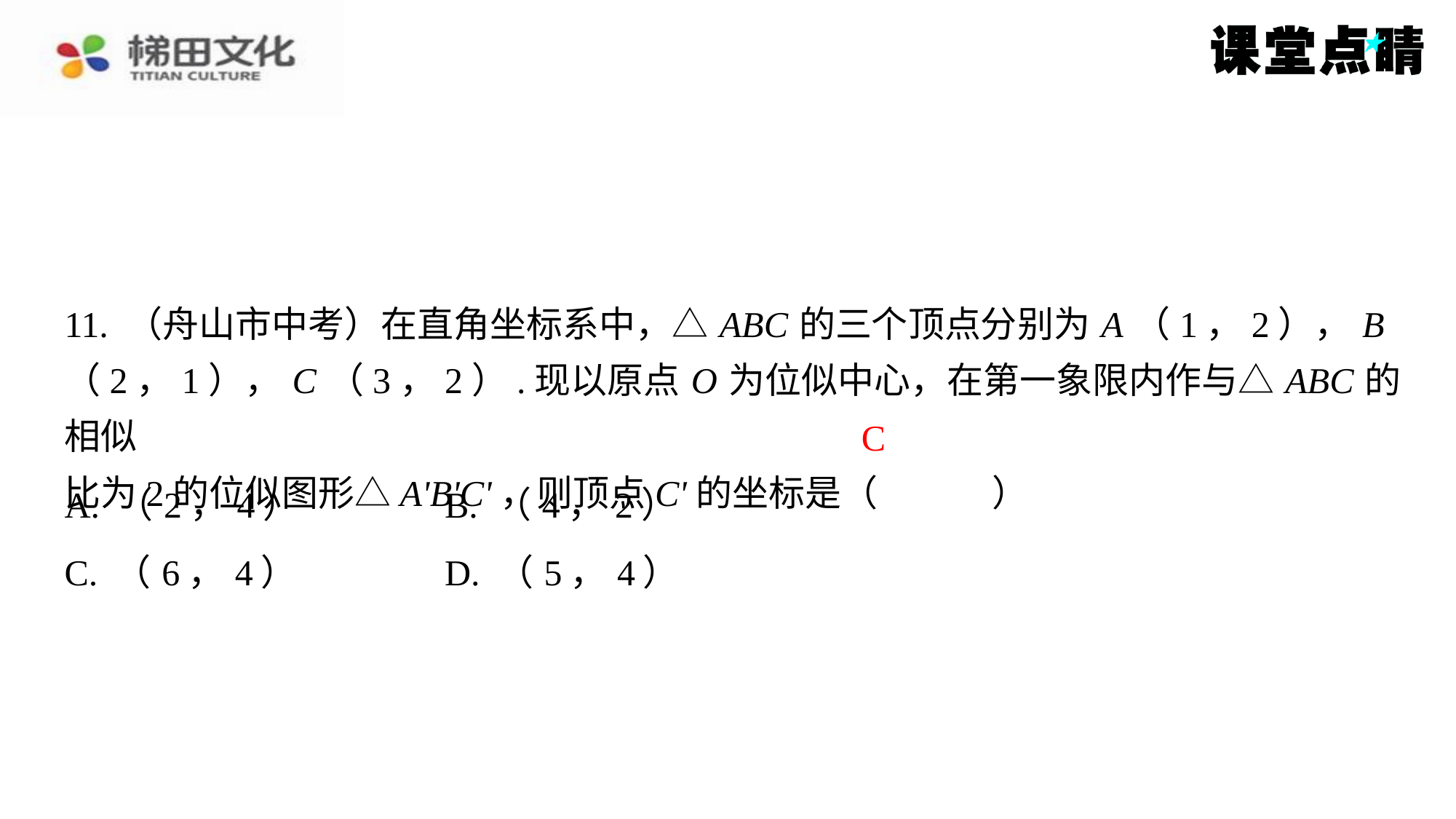

11. （舟山市中考）在直角坐标系中，△ ABC 的三个顶点分别为 A （1，2）， B
（2，1）， C （3，2）.现以原点 O 为位似中心，在第一象限内作与△ ABC 的相似
比为2的位似图形△A'B'C'，则顶点C'的坐标是（　C　）
C
| A. （2，4） | B. （4，2） |
| --- | --- |
| C. （6，4） | D. （5，4） |